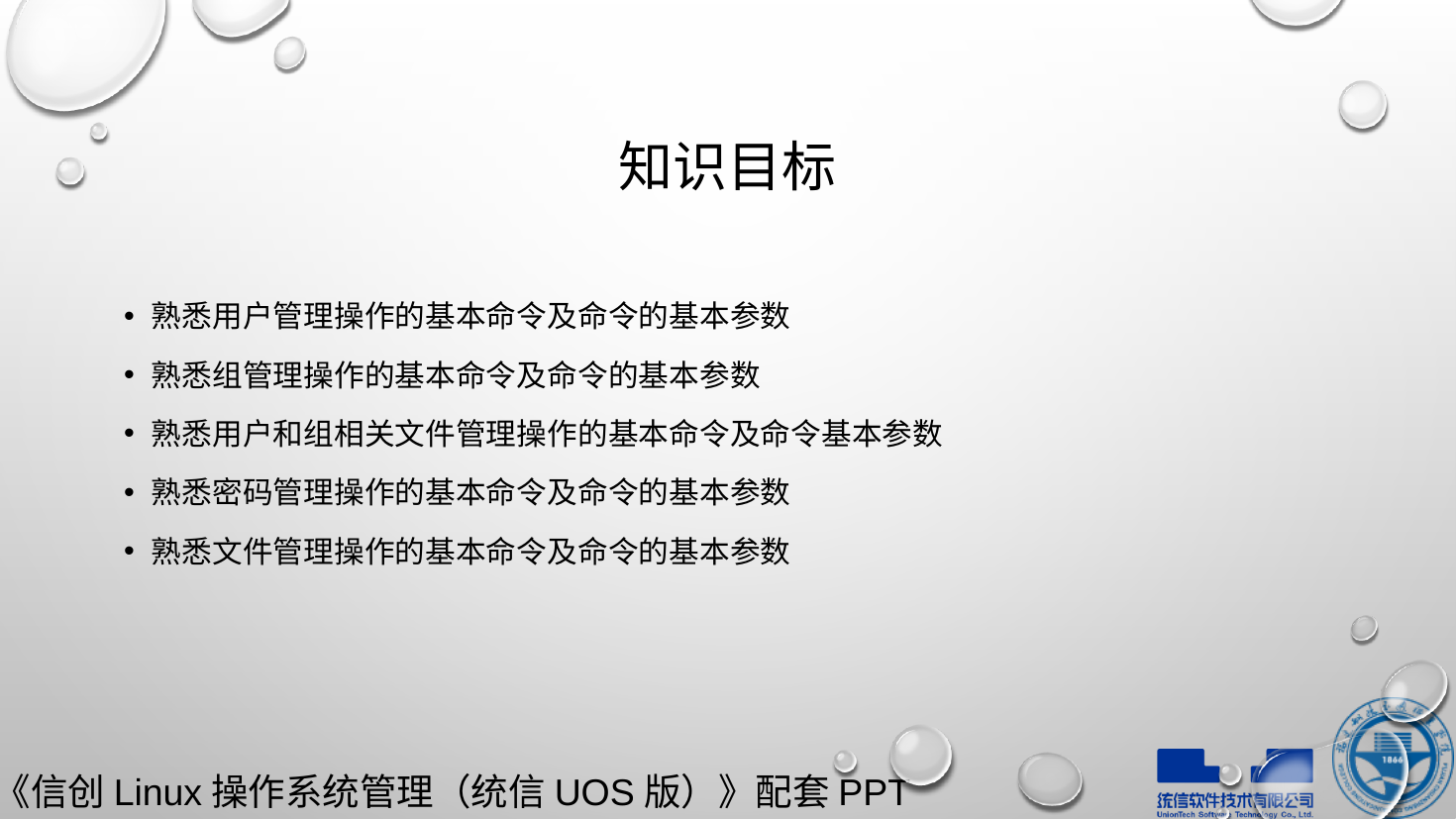

# 知识目标
熟悉用户管理操作的基本命令及命令的基本参数
熟悉组管理操作的基本命令及命令的基本参数
熟悉用户和组相关文件管理操作的基本命令及命令基本参数
熟悉密码管理操作的基本命令及命令的基本参数
熟悉文件管理操作的基本命令及命令的基本参数